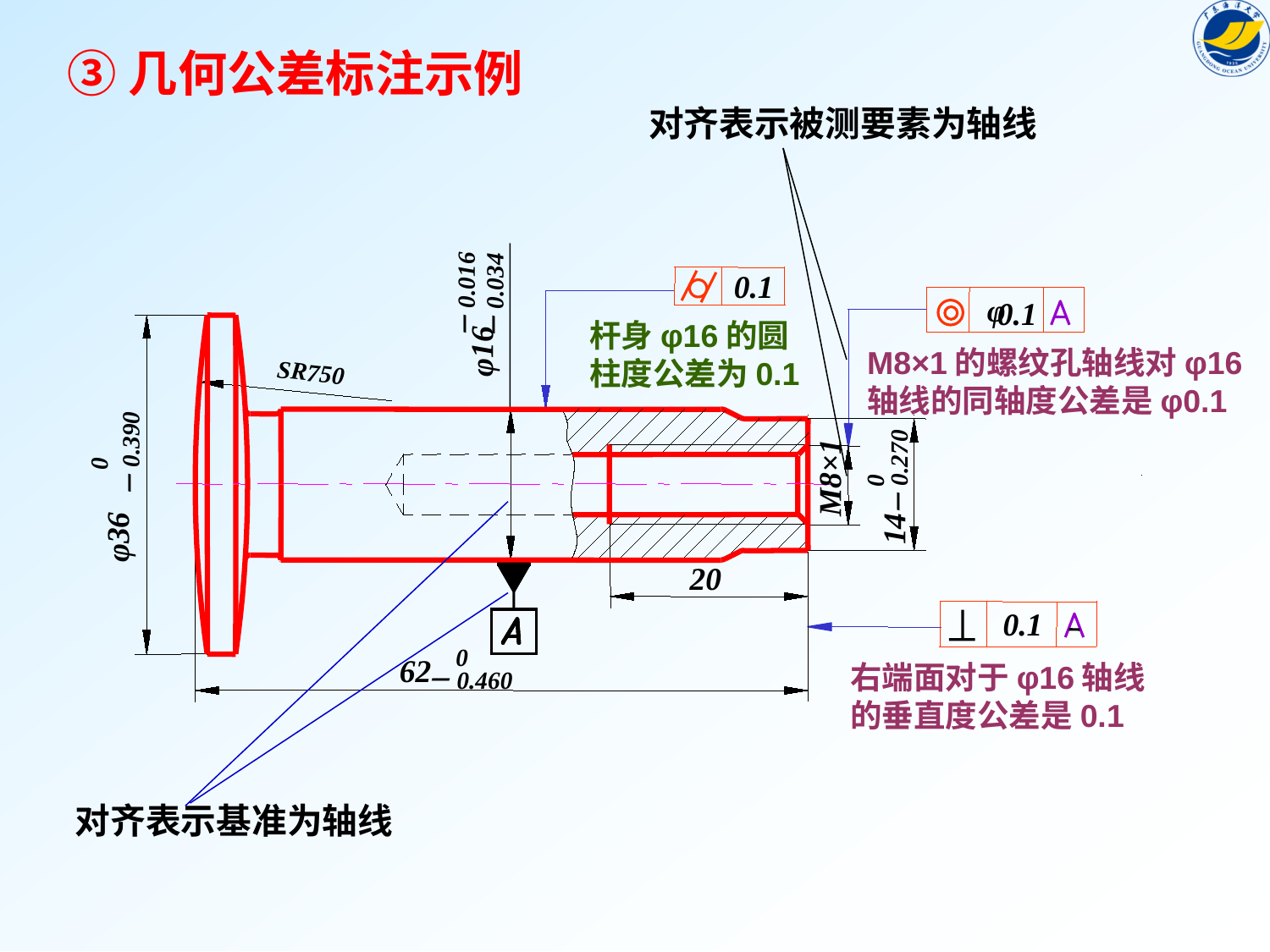

③几何公差标注示例
对齐表示被测要素为轴线

－0.016
φ16
－0.034

M8×1

SR750

0
φ36
－0.390

20

0
－0.460
62

－0.270
0
14

0.1

φ

0.1

杆身φ16的圆
柱度公差为0.1
M8×1的螺纹孔轴线对φ16
轴线的同轴度公差是φ0.1

0.1

右端面对于φ16轴线
的垂直度公差是0.1

对齐表示基准为轴线